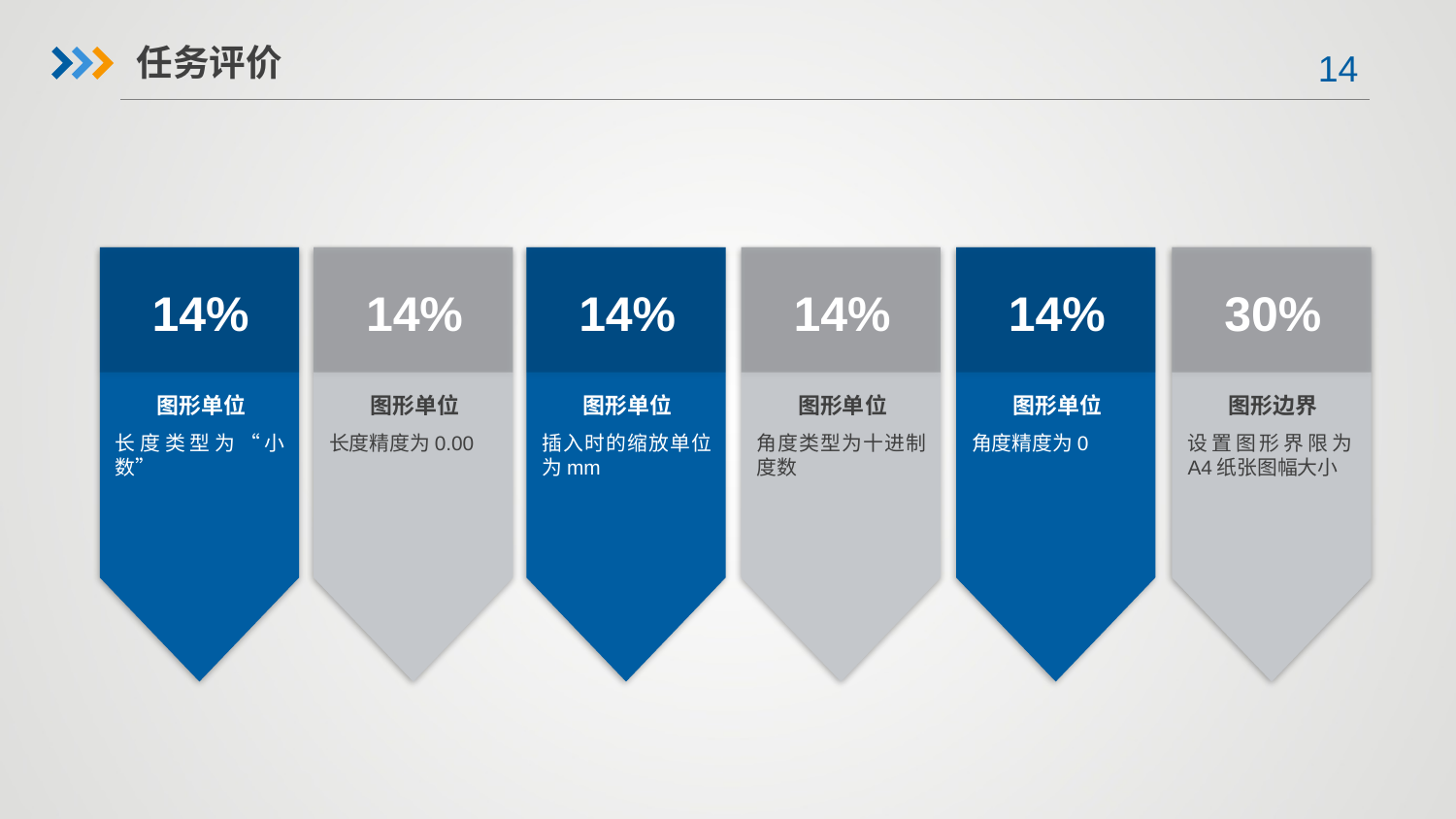

任务评价

14%
14%
14%
14%
14%
30%
图形单位
图形单位
图形单位
图形单位
图形单位
图形边界
长度类型为“小数”
长度精度为0.00
插入时的缩放单位为mm
角度类型为十进制度数
角度精度为0
设置图形界限为A4纸张图幅大小